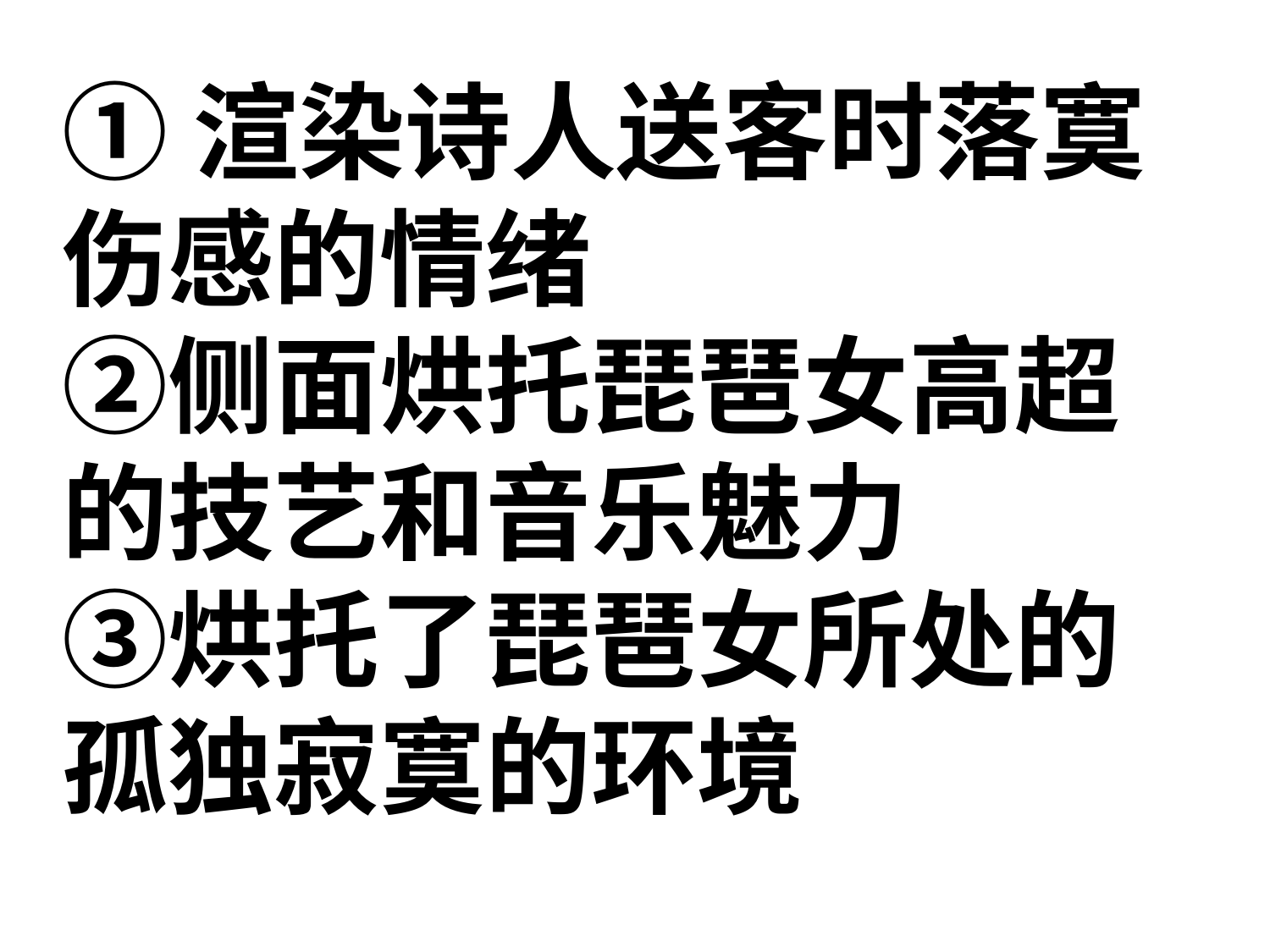

①渲染诗人送客时落寞伤感的情绪
②侧面烘托琵琶女高超的技艺和音乐魅力
③烘托了琵琶女所处的孤独寂寞的环境